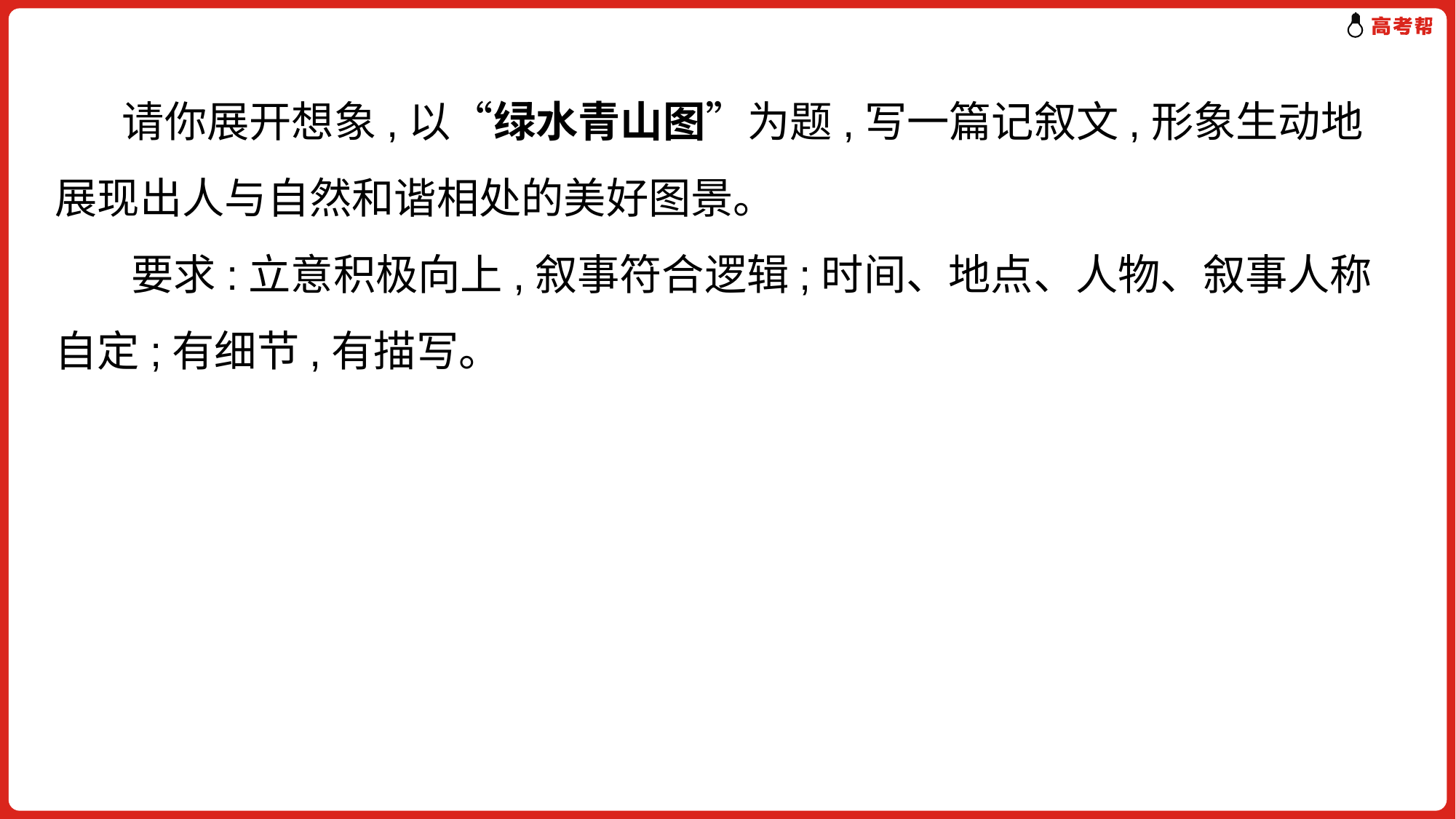

请你展开想象,以“绿水青山图”为题,写一篇记叙文,形象生动地展现出人与自然和谐相处的美好图景。
       要求:立意积极向上,叙事符合逻辑;时间、地点、人物、叙事人称自定;有细节,有描写。